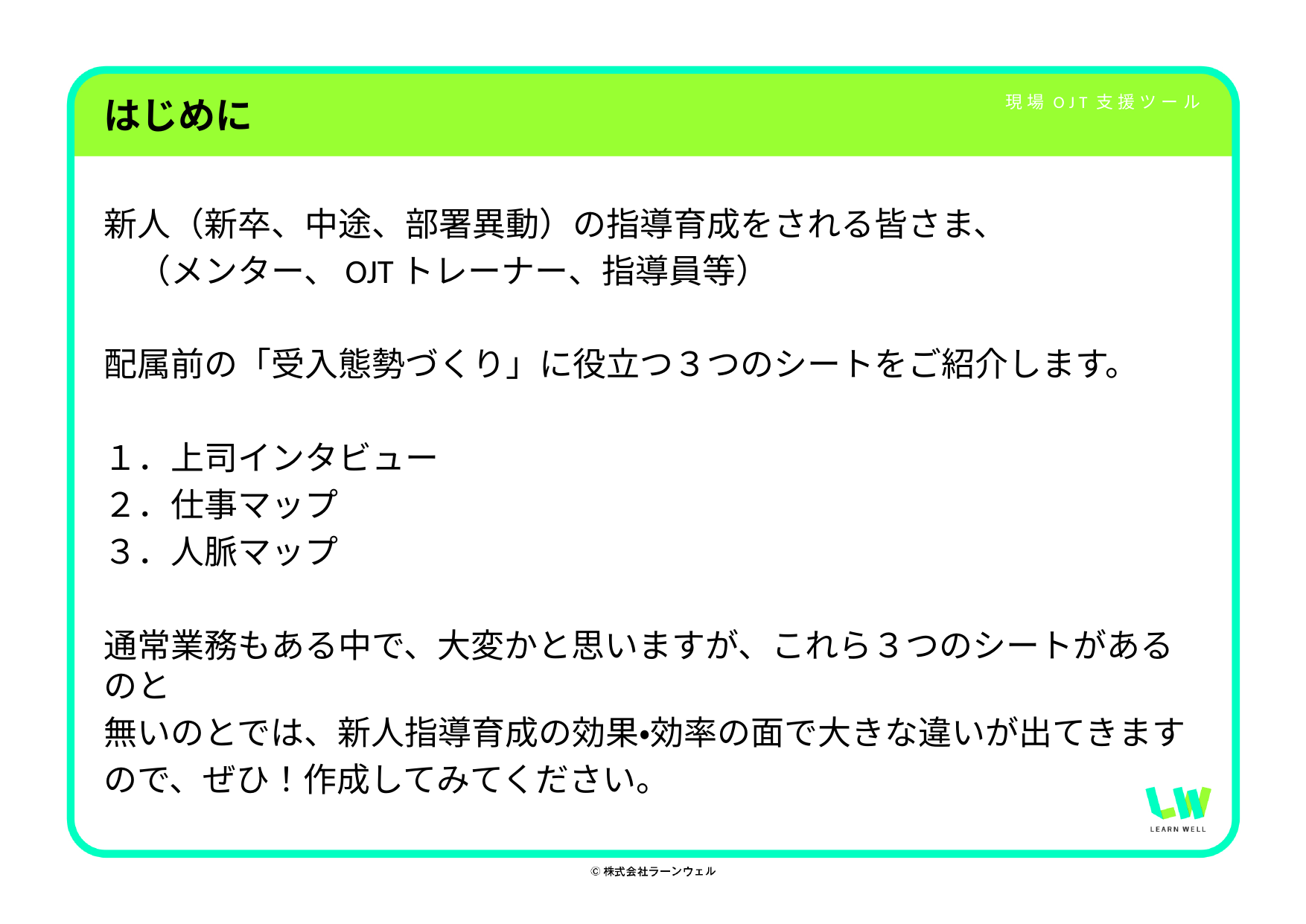

# はじめに

新人（新卒、中途、部署異動）の指導育成をされる皆さま、
　（メンター、OJTトレーナー、指導員等）

配属前の「受入態勢づくり」に役立つ３つのシートをご紹介します。

１．上司インタビュー
２．仕事マップ
３．人脈マップ

通常業務もある中で、大変かと思いますが、これら３つのシートがあるのと
無いのとでは、新人指導育成の効果・効率の面で大きな違いが出てきます
ので、ぜひ！作成してみてください。